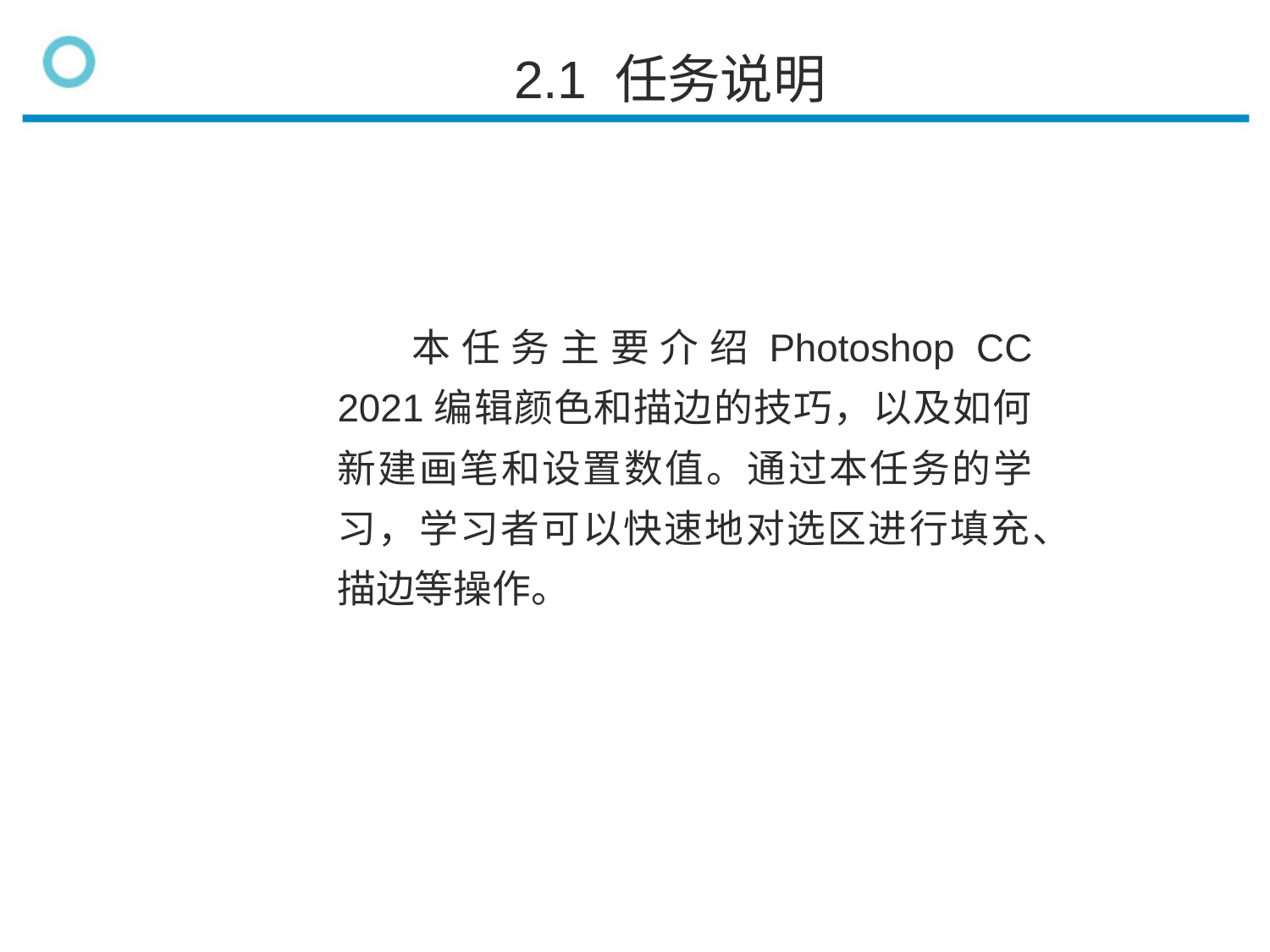

2.1 任务说明

本任务主要介绍Photoshop CC 2021编辑颜色和描边的技巧，以及如何新建画笔和设置数值。通过本任务的学习，学习者可以快速地对选区进行填充、描边等操作。